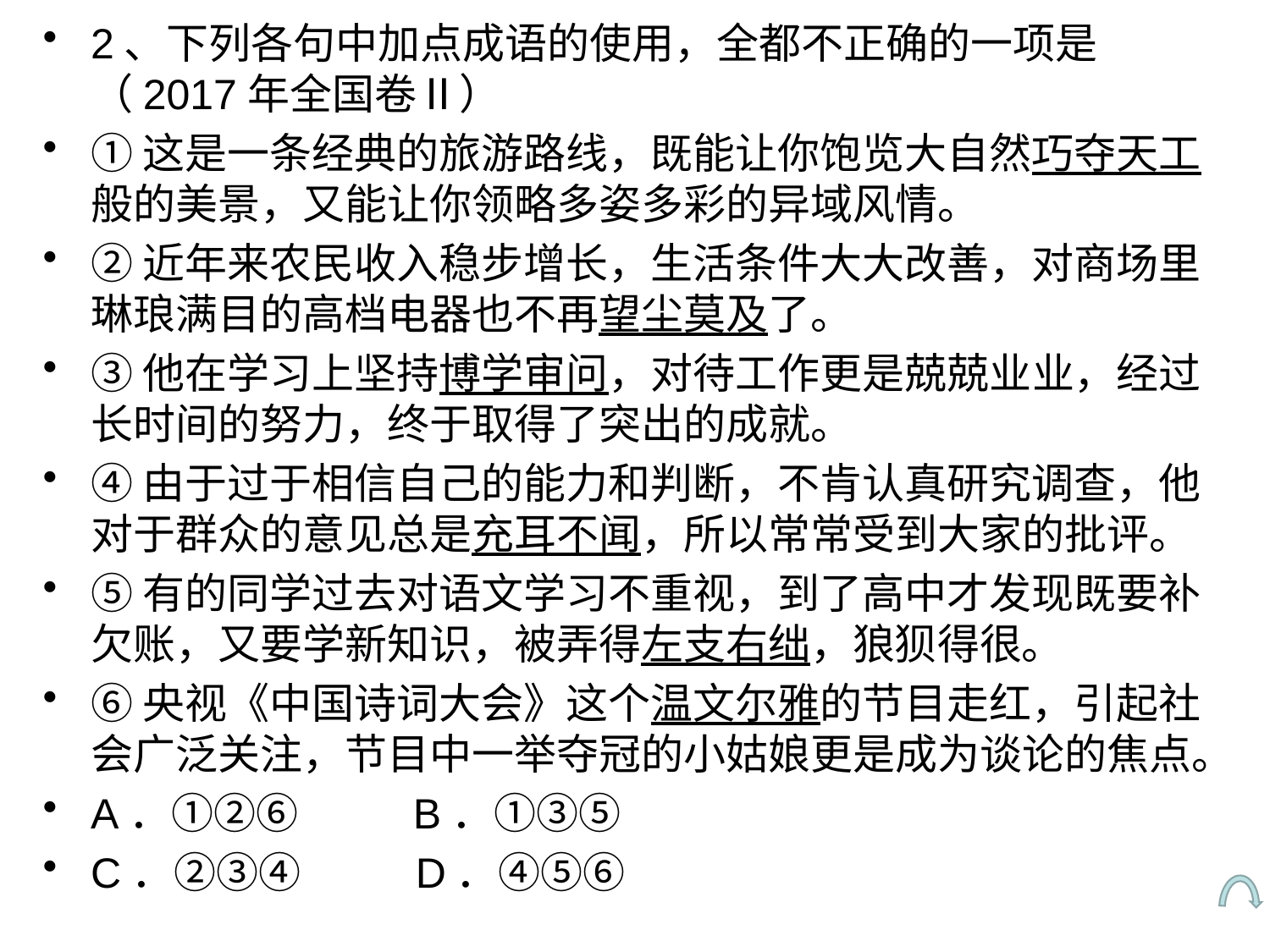

2、下列各句中加点成语的使用，全都不正确的一项是（2017年全国卷Ⅱ）
①这是一条经典的旅游路线，既能让你饱览大自然巧夺天工般的美景，又能让你领略多姿多彩的异域风情。
②近年来农民收入稳步增长，生活条件大大改善，对商场里琳琅满目的高档电器也不再望尘莫及了。
③他在学习上坚持博学审问，对待工作更是兢兢业业，经过长时间的努力，终于取得了突出的成就。
④由于过于相信自己的能力和判断，不肯认真研究调查，他对于群众的意见总是充耳不闻，所以常常受到大家的批评。
⑤有的同学过去对语文学习不重视，到了高中才发现既要补欠账，又要学新知识，被弄得左支右绌，狼狈得很。
⑥央视《中国诗词大会》这个温文尔雅的节目走红，引起社会广泛关注，节目中一举夺冠的小姑娘更是成为谈论的焦点。
A．①②⑥           B．①③⑤
C．②③④           D．④⑤⑥